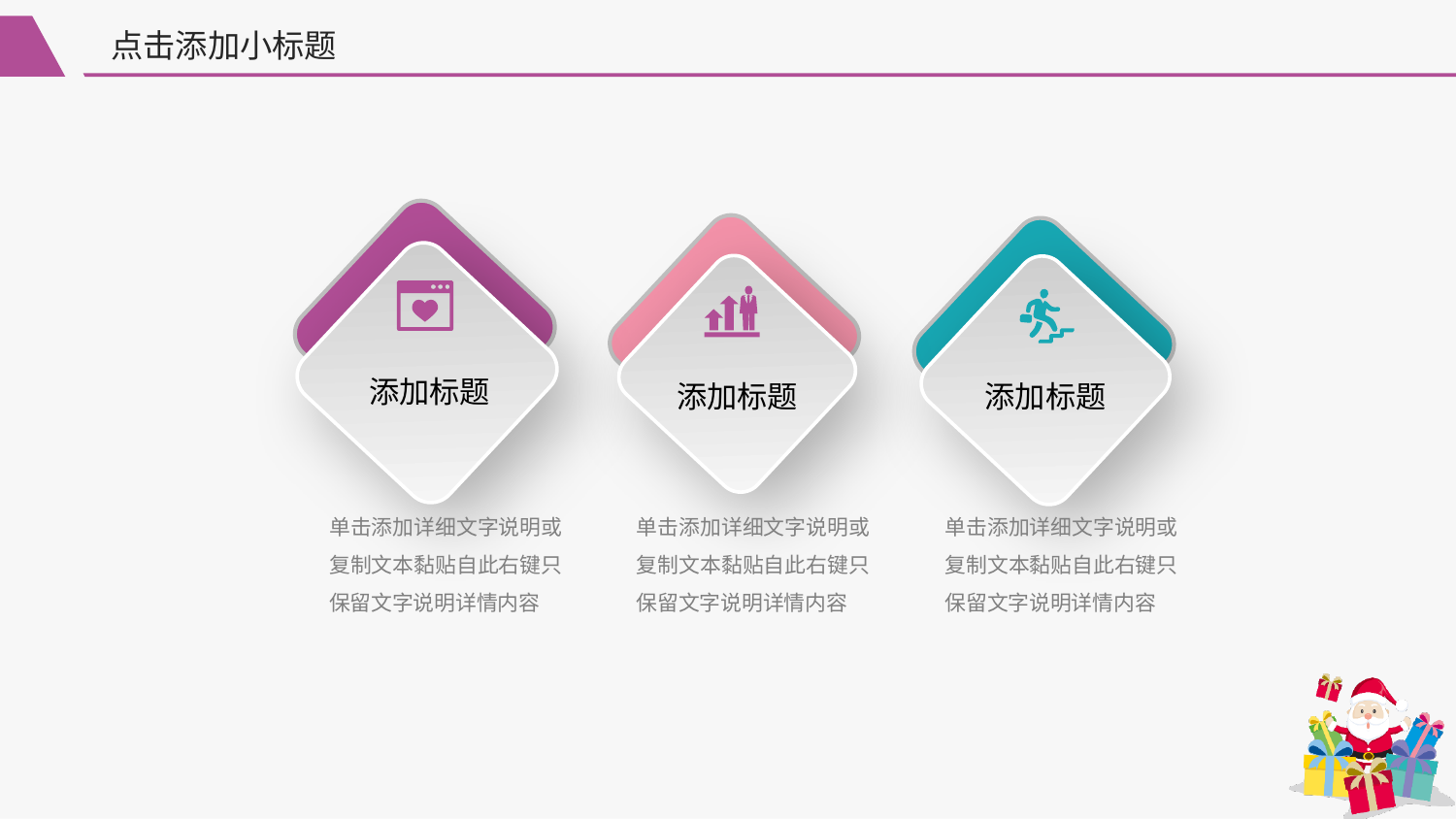

点击添加小标题

添加标题

添加标题

添加标题
单击添加详细文字说明或复制文本黏贴自此右键只保留文字说明详情内容
单击添加详细文字说明或复制文本黏贴自此右键只保留文字说明详情内容
单击添加详细文字说明或复制文本黏贴自此右键只保留文字说明详情内容